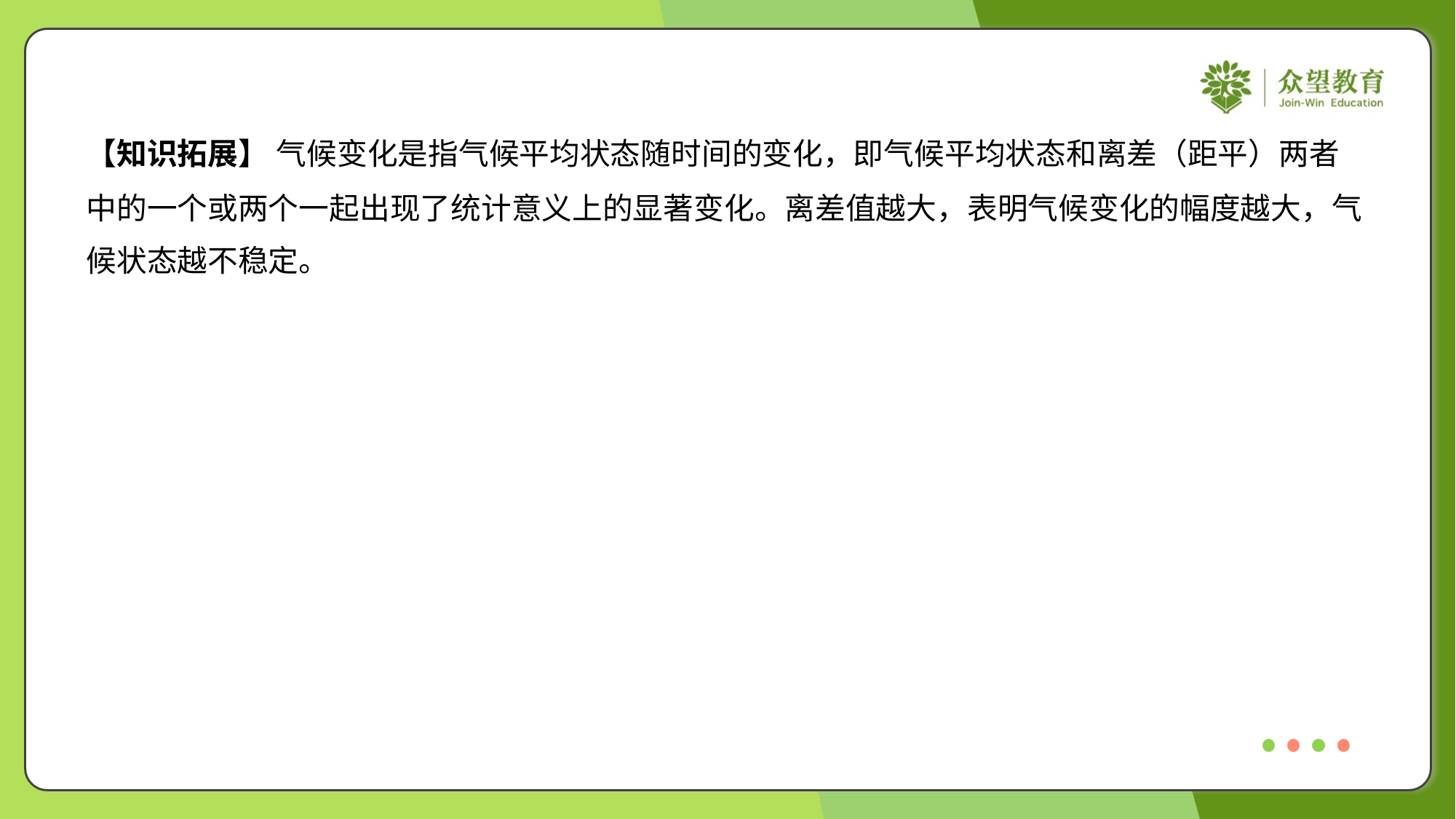

【知识拓展】 气候变化是指气候平均状态随时间的变化，即气候平均状态和离差（距平）两者
中的一个或两个一起出现了统计意义上的显著变化。离差值越大，表明气候变化的幅度越大，气
候状态越不稳定。